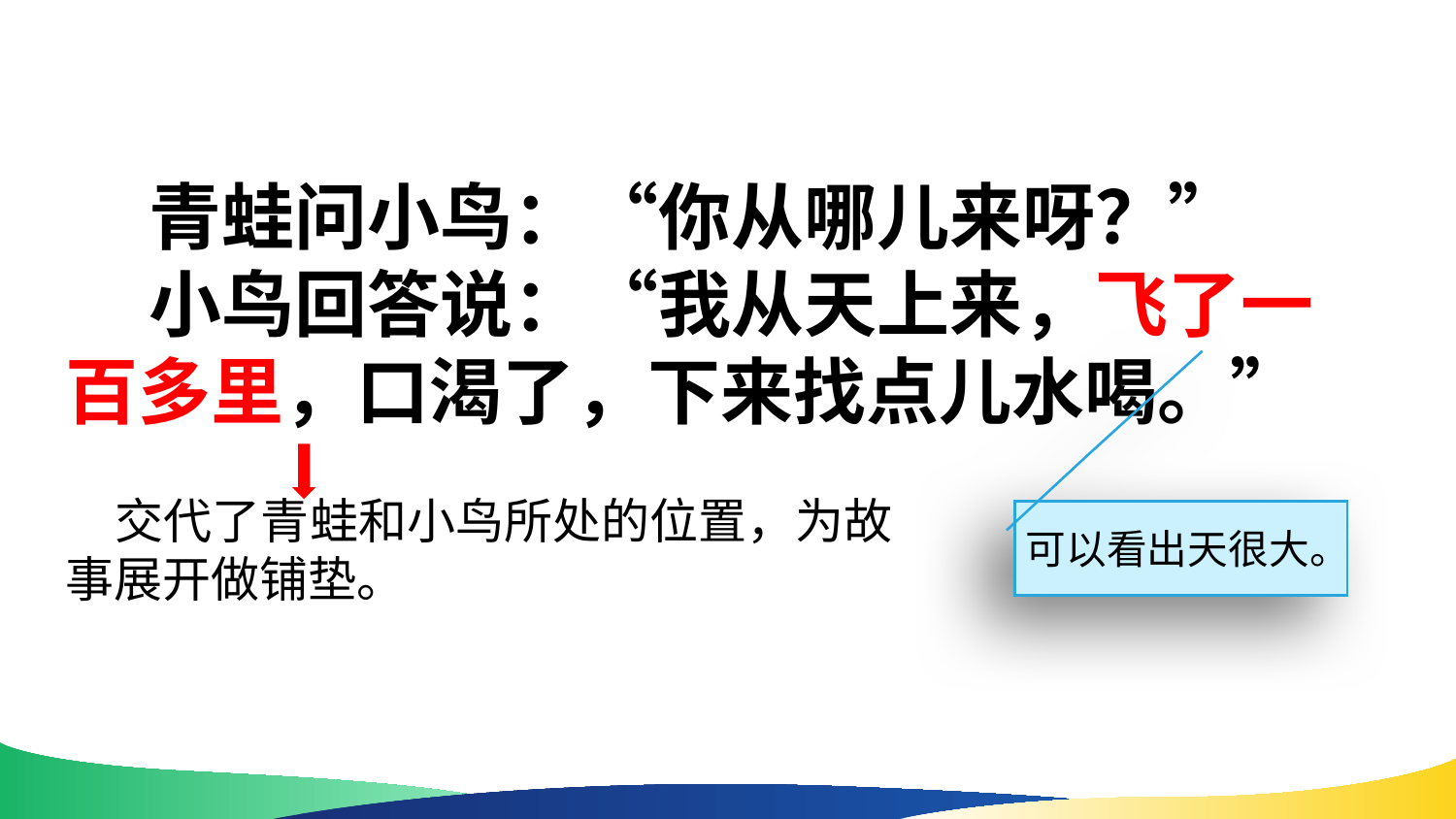

青蛙问小鸟：“你从哪儿来呀？”
    小鸟回答说：“我从天上来，飞了一百多里，口渴了，下来找点儿水喝。”

    交代了青蛙和小鸟所处的位置，为故事展开做铺垫。
可以看出天很大。